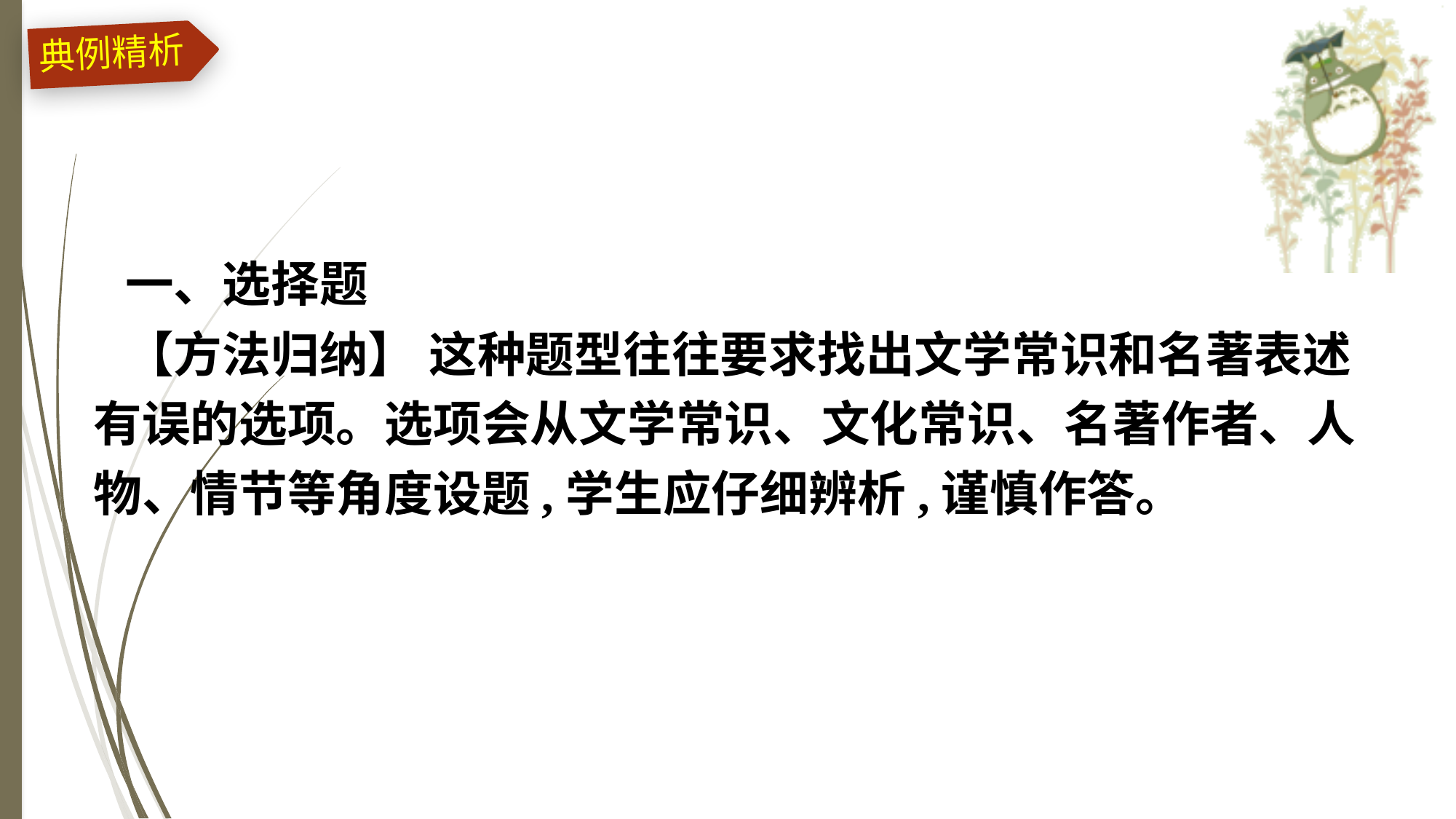

典例精析
一、选择题
【方法归纳】 这种题型往往要求找出文学常识和名著表述有误的选项。选项会从文学常识、文化常识、名著作者、人物、情节等角度设题,学生应仔细辨析,谨慎作答。